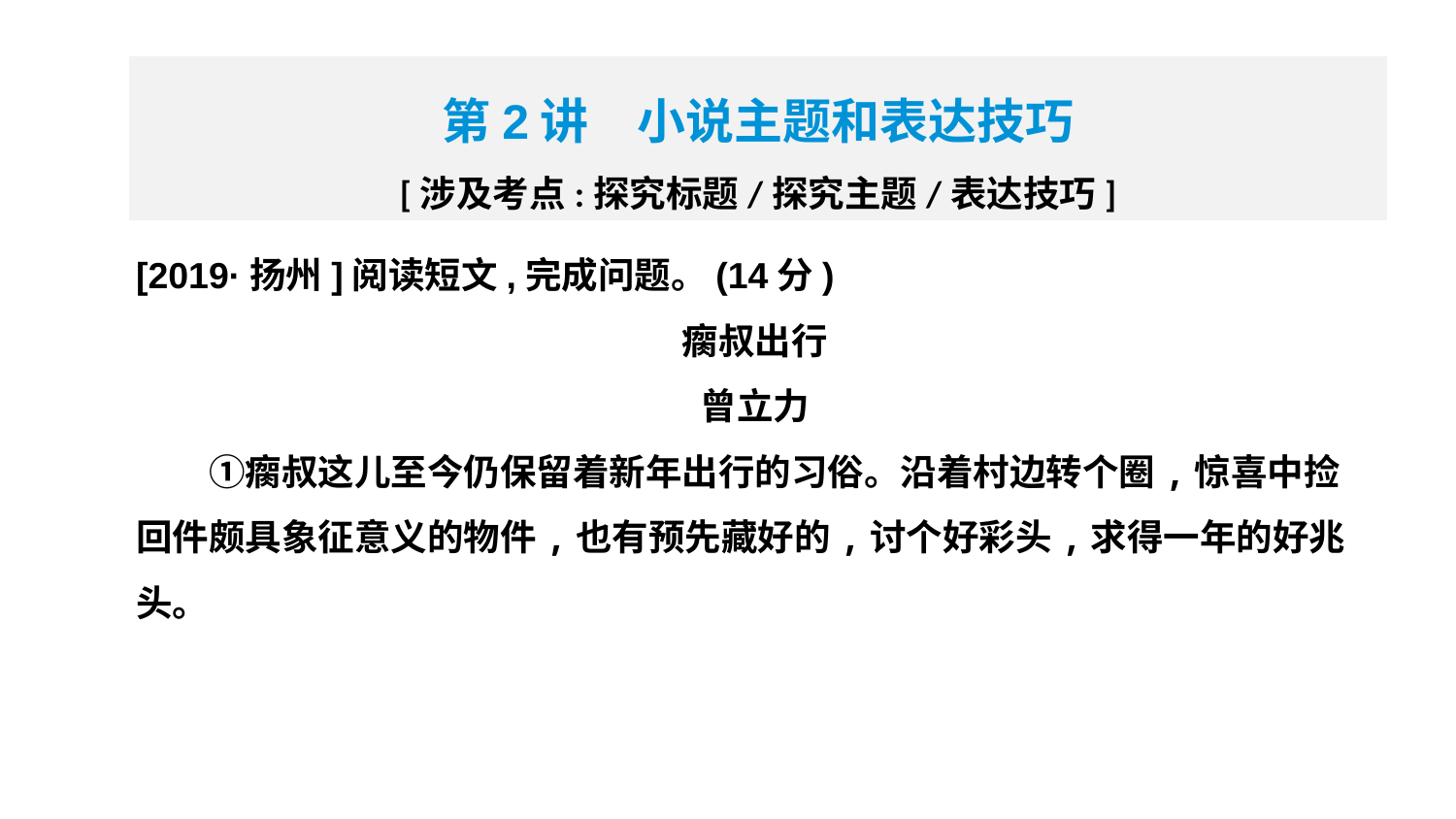

第2讲　小说主题和表达技巧
[涉及考点:探究标题/探究主题/表达技巧]
[2019·扬州]阅读短文,完成问题。(14分)
瘸叔出行
曾立力
　　①瘸叔这儿至今仍保留着新年出行的习俗。沿着村边转个圈,惊喜中捡回件颇具象征意义的物件,也有预先藏好的,讨个好彩头,求得一年的好兆头。